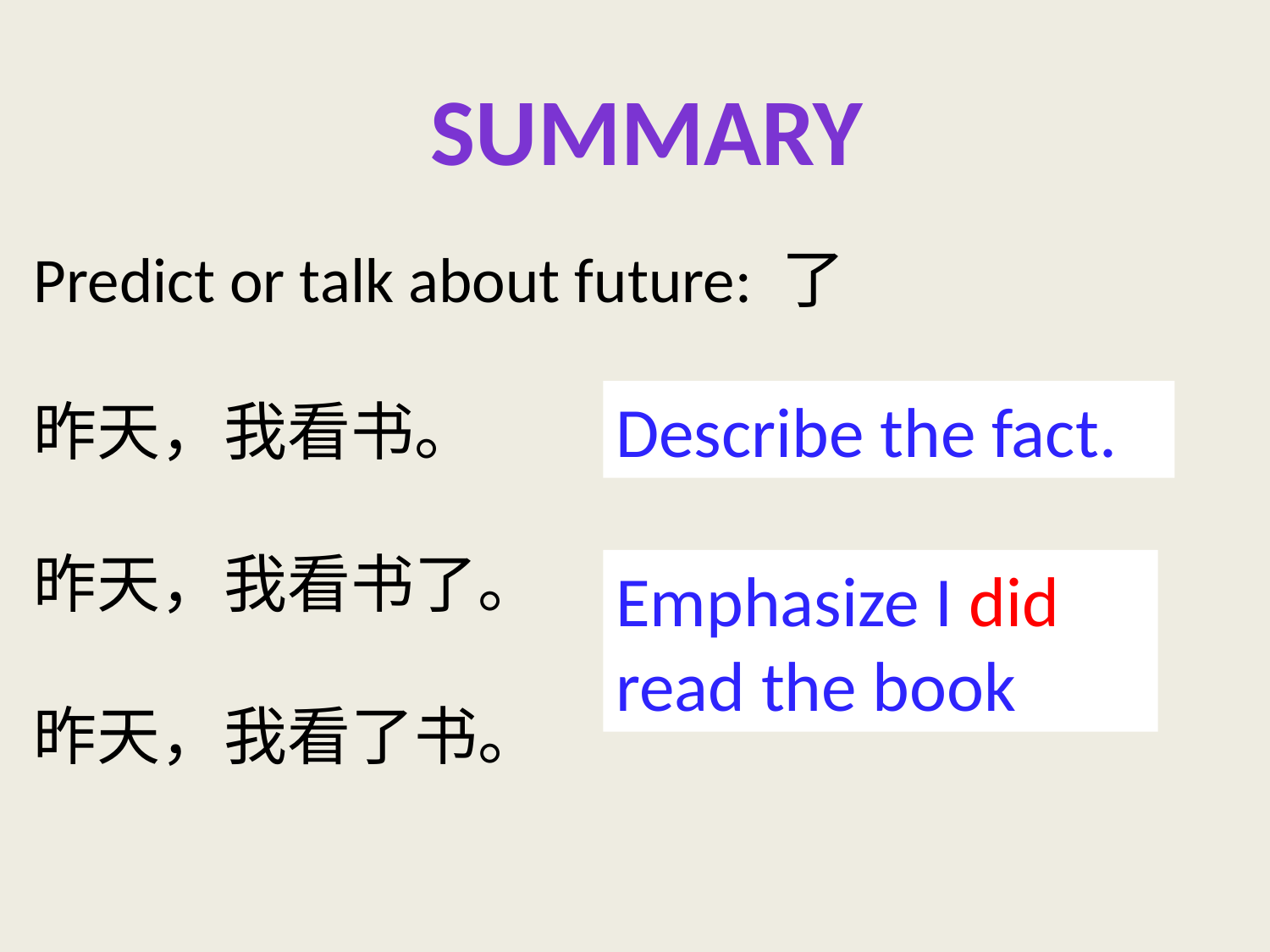

Summary
Predict or talk about future: 了

昨天，我看书。

昨天，我看书了。

昨天，我看了书。

Describe the fact.
Emphasize I did read the book